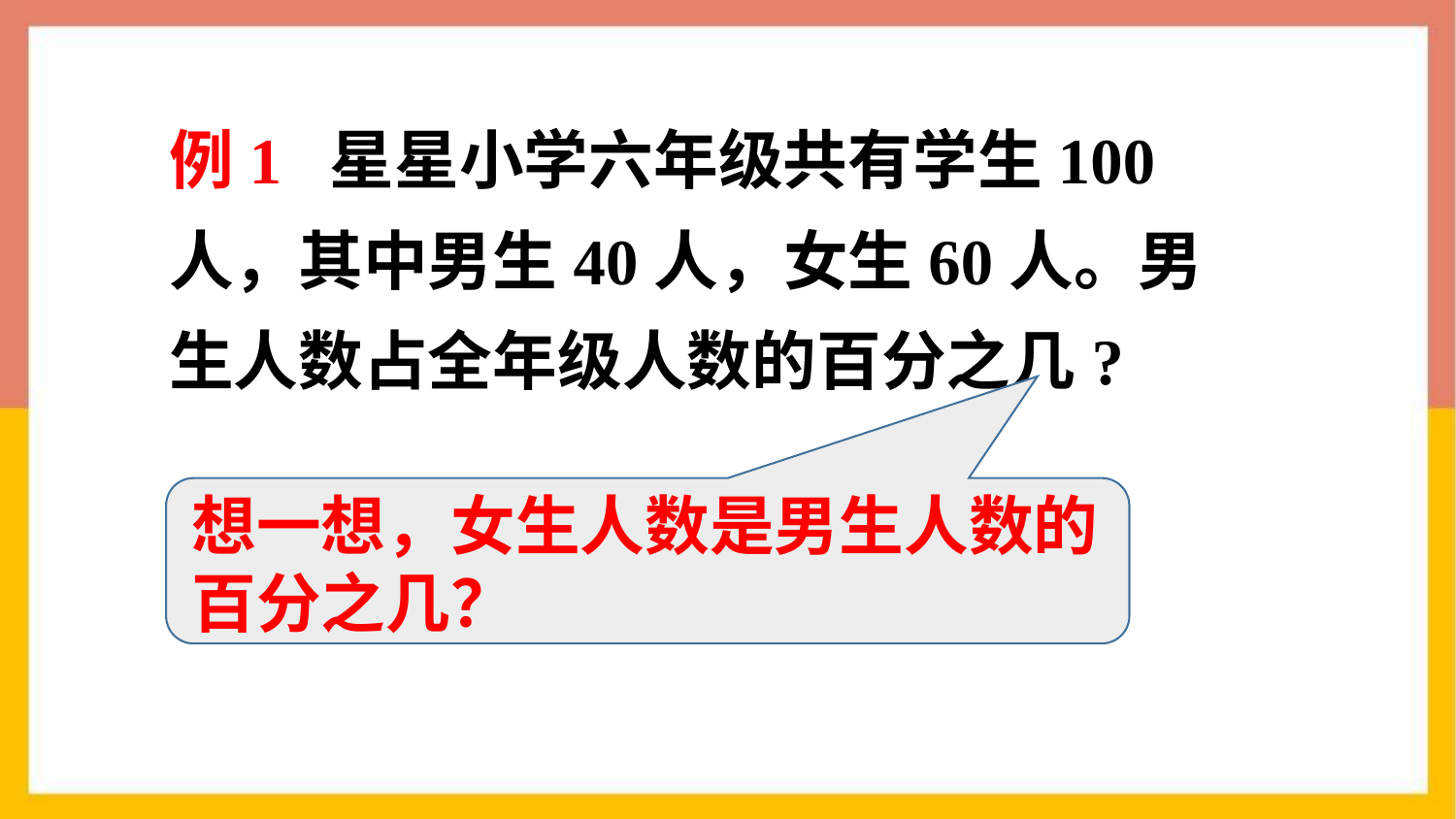

例1  星星小学六年级共有学生100人，其中男生40人，女生60人。男生人数占全年级人数的百分之几?

想一想，女生人数是男生人数的百分之几？